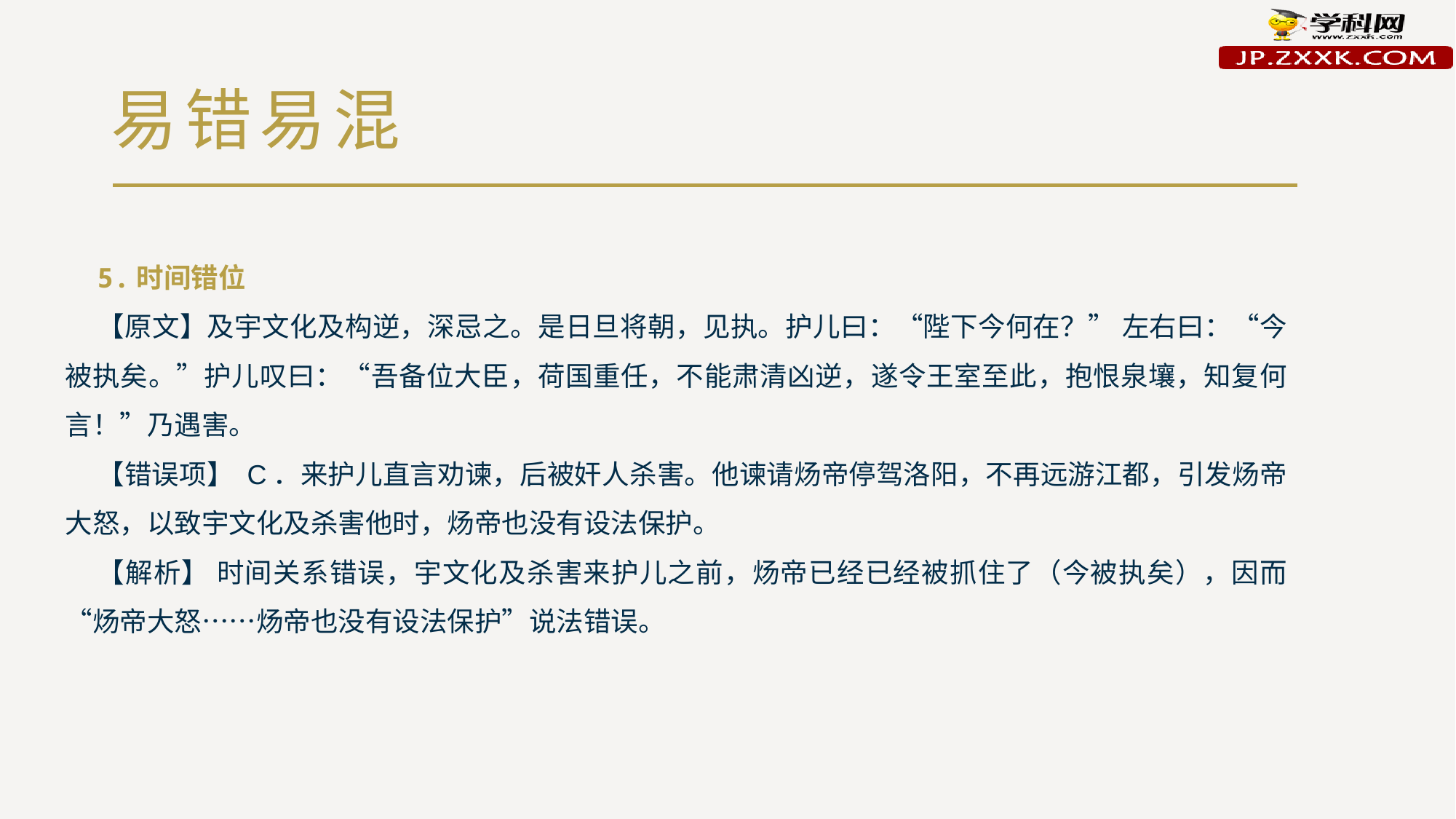

# 易错易混
5.时间错位
【原文】及宇文化及构逆，深忌之。是日旦将朝，见执。护儿曰：“陛下今何在？” 左右曰：“今被执矣。”护儿叹曰：“吾备位大臣，荷国重任，不能肃清凶逆，遂令王室至此，抱恨泉壤，知复何言！”乃遇害。
【错误项】 C．来护儿直言劝谏，后被奸人杀害。他谏请炀帝停驾洛阳，不再远游江都，引发炀帝大怒，以致宇文化及杀害他时，炀帝也没有设法保护。
【解析】 时间关系错误，宇文化及杀害来护儿之前，炀帝已经已经被抓住了（今被执矣），因而“炀帝大怒……炀帝也没有设法保护”说法错误。